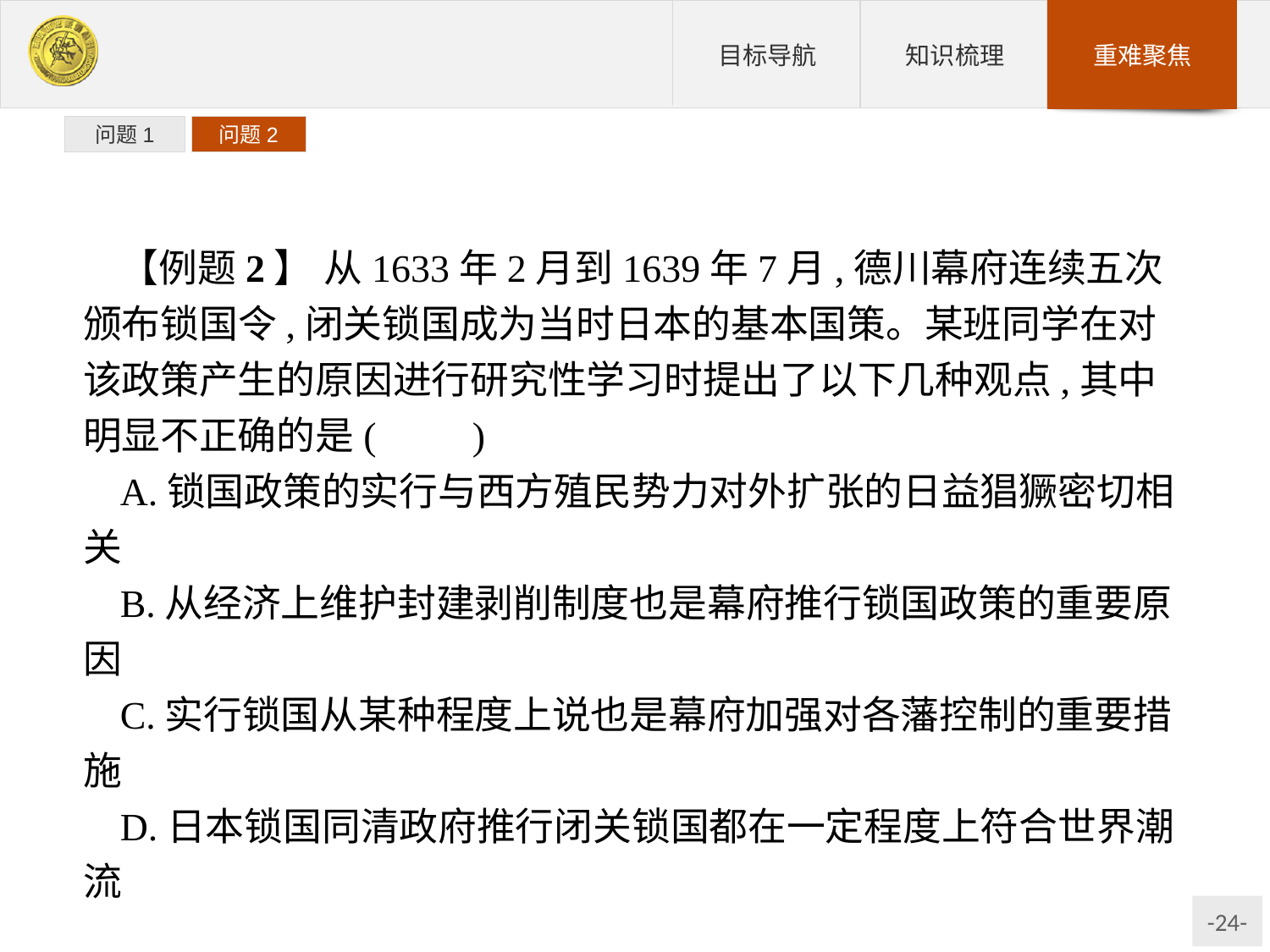

问题1
问题2
【例题2】 从1633年2月到1639年7月,德川幕府连续五次颁布锁国令,闭关锁国成为当时日本的基本国策。某班同学在对该政策产生的原因进行研究性学习时提出了以下几种观点,其中明显不正确的是(　　)
A.锁国政策的实行与西方殖民势力对外扩张的日益猖獗密切相关
B.从经济上维护封建剥削制度也是幕府推行锁国政策的重要原因
C.实行锁国从某种程度上说也是幕府加强对各藩控制的重要措施
D.日本锁国同清政府推行闭关锁国都在一定程度上符合世界潮流